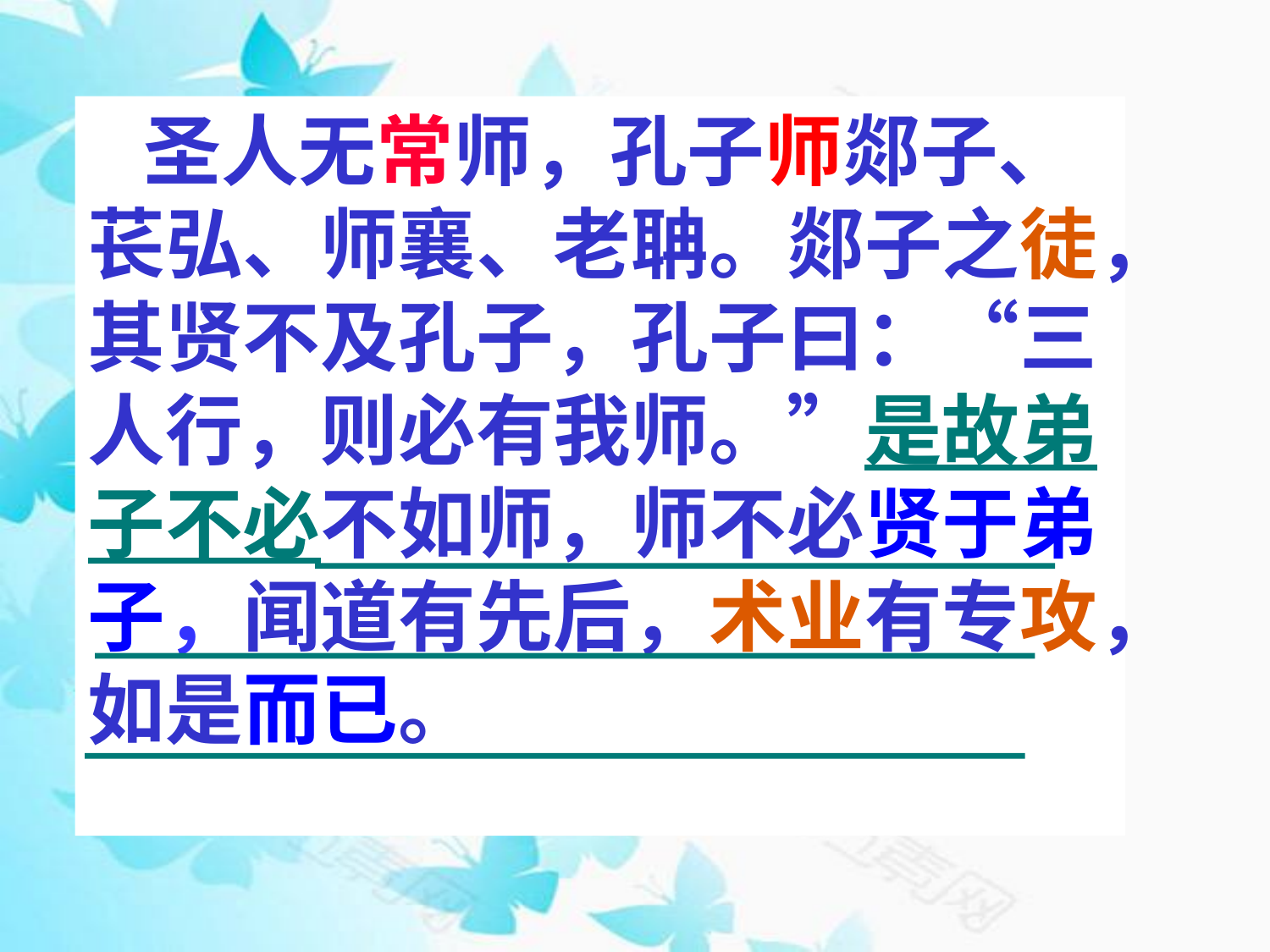

圣人无常师，孔子师郯子、苌弘、师襄、老聃。郯子之徒，其贤不及孔子，孔子曰：“三人行，则必有我师。”是故弟子不必不如师，师不必贤于弟子，闻道有先后，术业有专攻，如是而已。